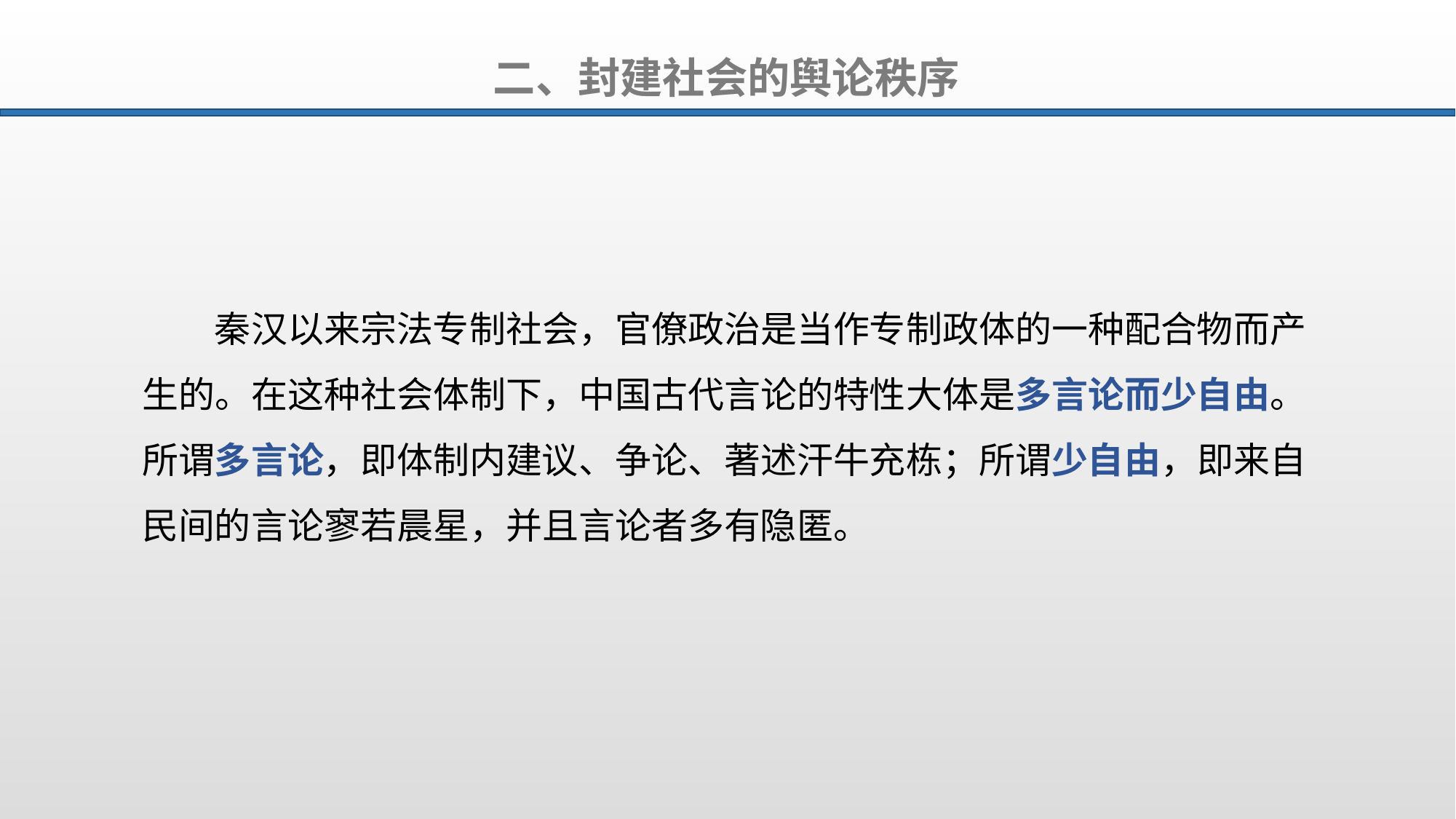

二、封建社会的舆论秩序

秦汉以来宗法专制社会，官僚政治是当作专制政体的一种配合物而产生的。在这种社会体制下，中国古代言论的特性大体是多言论而少自由。所谓多言论，即体制内建议、争论、著述汗牛充栋；所谓少自由，即来自民间的言论寥若晨星，并且言论者多有隐匿。